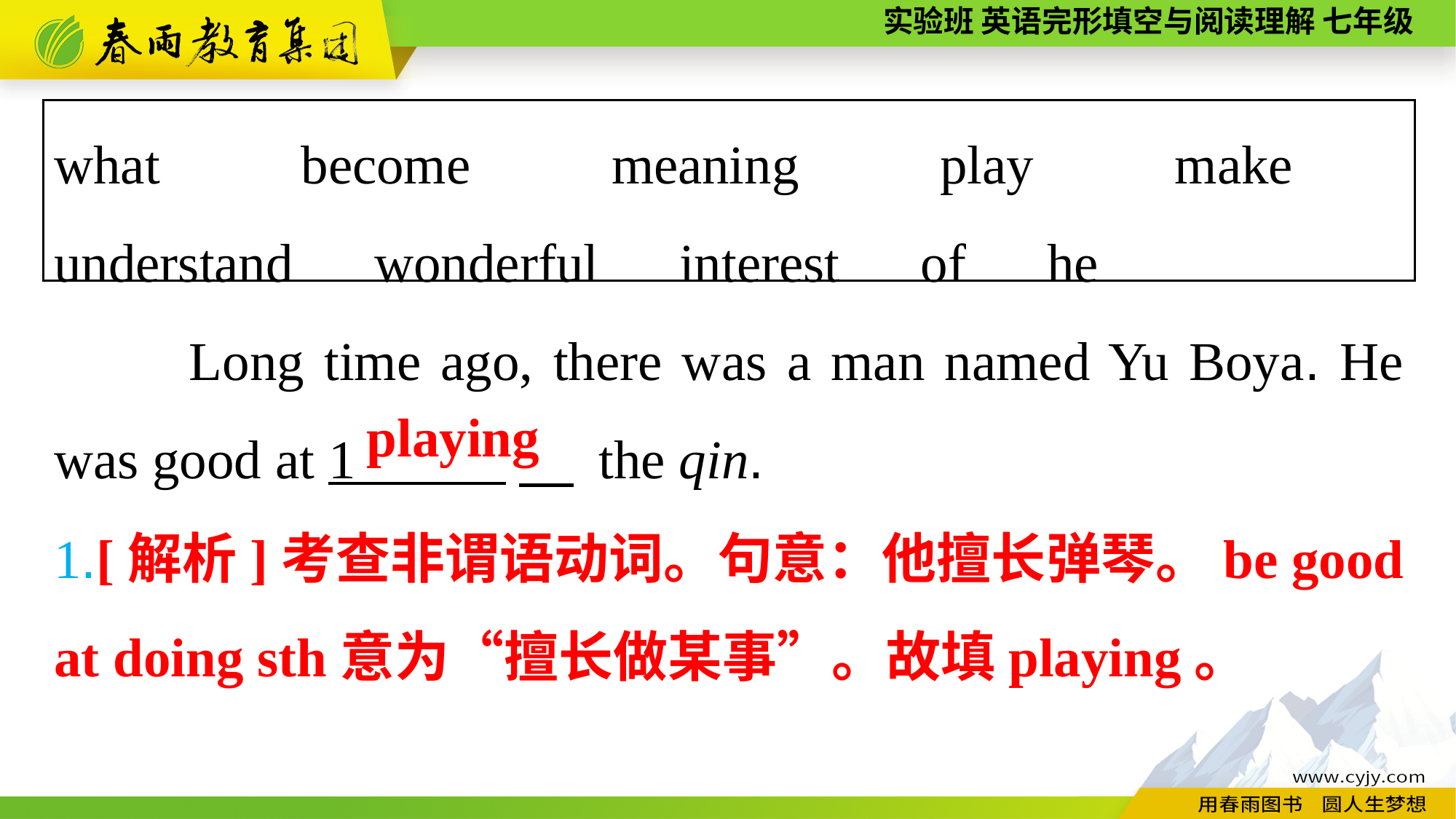

what　become　meaning　play　make　understand　wonderful　interest　of　he
　　Long time ago, there was a man named Yu Boya. He was good at 1           　 the qin.

playing
1.[解析]考查非谓语动词。句意：他擅长弹琴。be good at doing sth意为“擅长做某事”。故填playing。